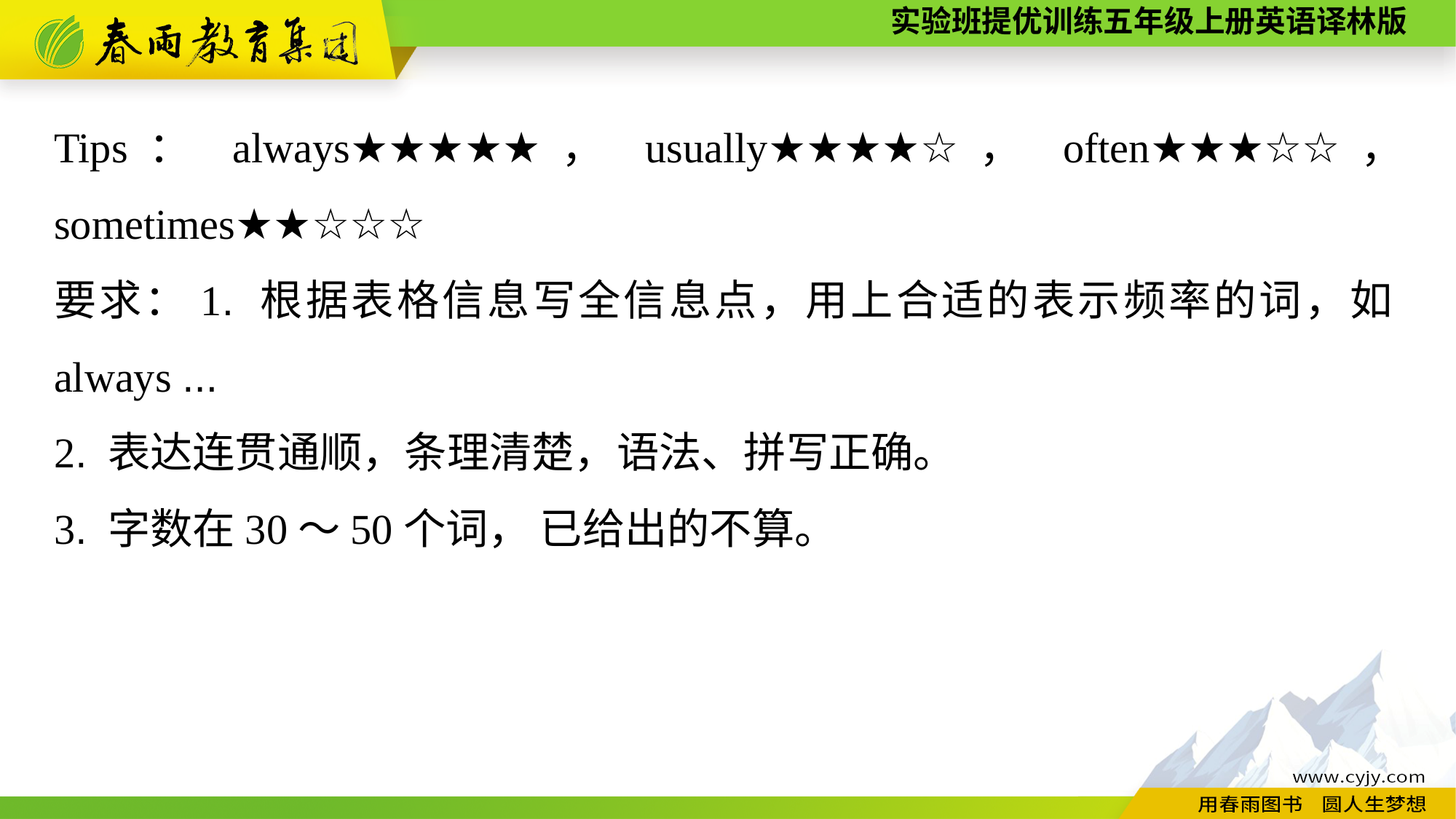

Tips： always★★★★★， usually★★★★☆， often★★★☆☆， sometimes★★☆☆☆
要求：1. 根据表格信息写全信息点，用上合适的表示频率的词，如always ...
2. 表达连贯通顺，条理清楚，语法、拼写正确。
3. 字数在30～50个词， 已给出的不算。